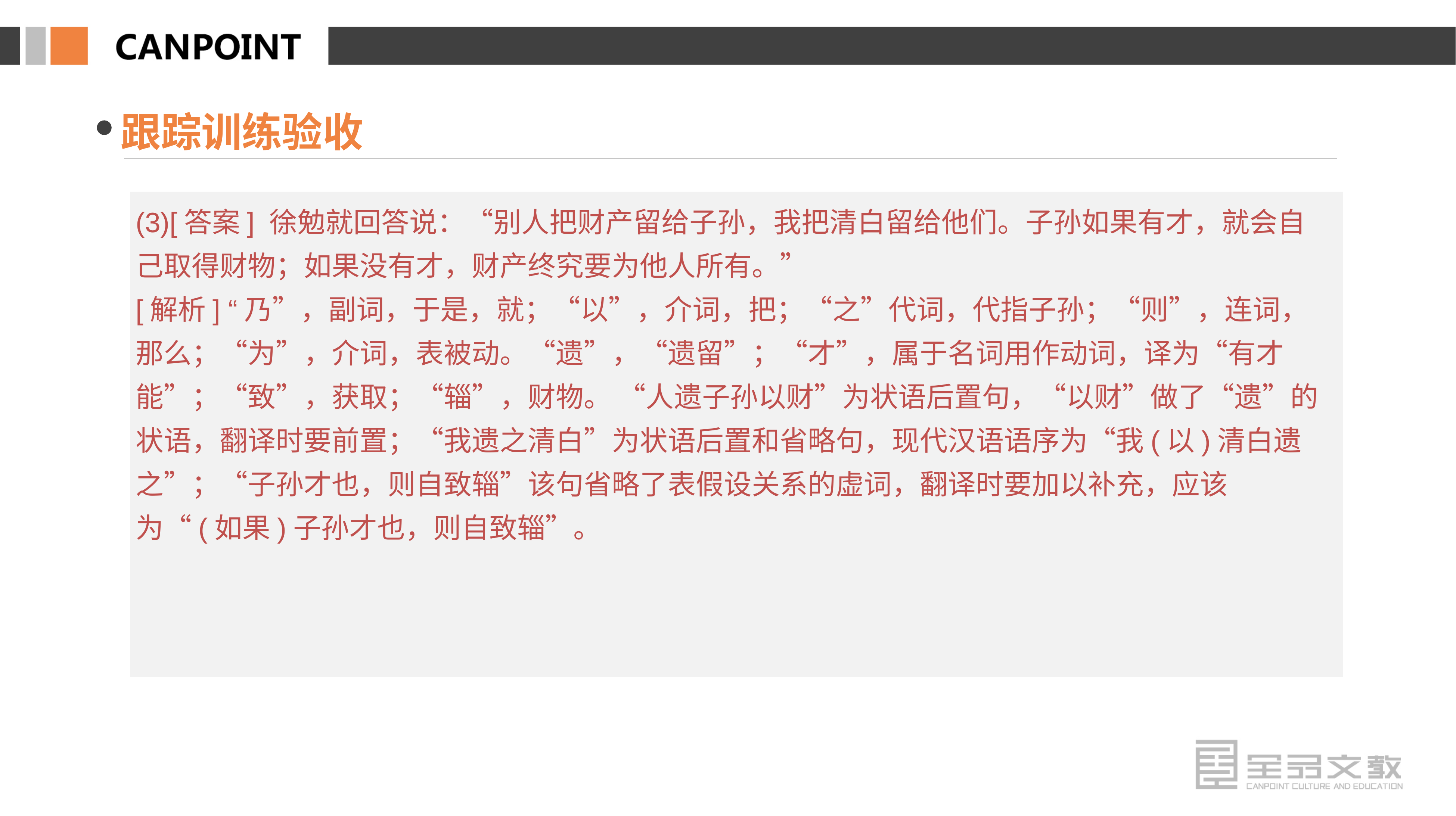

跟踪训练验收

(3)[答案] 徐勉就回答说：“别人把财产留给子孙，我把清白留给他们。子孙如果有才，就会自己取得财物；如果没有才，财产终究要为他人所有。”
[解析] “乃”，副词，于是，就；“以”，介词，把；“之”代词，代指子孙；“则”，连词，那么；“为”，介词，表被动。“遗”，“遗留”；“才”，属于名词用作动词，译为“有才能”；“致”，获取；“辎”，财物。 “人遗子孙以财”为状语后置句，“以财”做了“遗”的状语，翻译时要前置；“我遗之清白”为状语后置和省略句，现代汉语语序为“我(以)清白遗之”；“子孙才也，则自致辎”该句省略了表假设关系的虚词，翻译时要加以补充，应该为“(如果)子孙才也，则自致辎”。